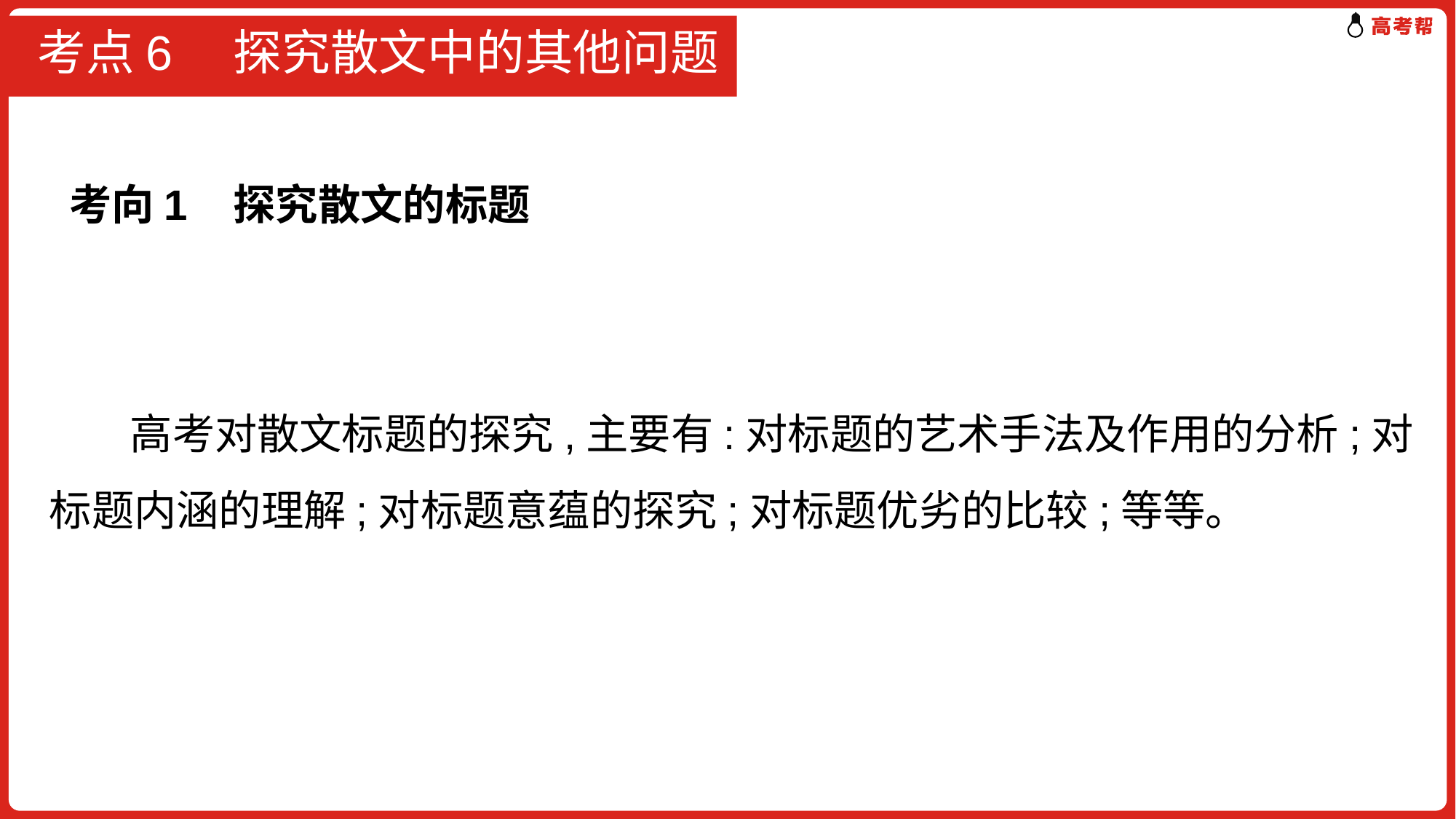

# 考点6　探究散文中的其他问题
 考向1   探究散文的标题

　    高考对散文标题的探究,主要有:对标题的艺术手法及作用的分析;对标题内涵的理解;对标题意蕴的探究;对标题优劣的比较;等等。